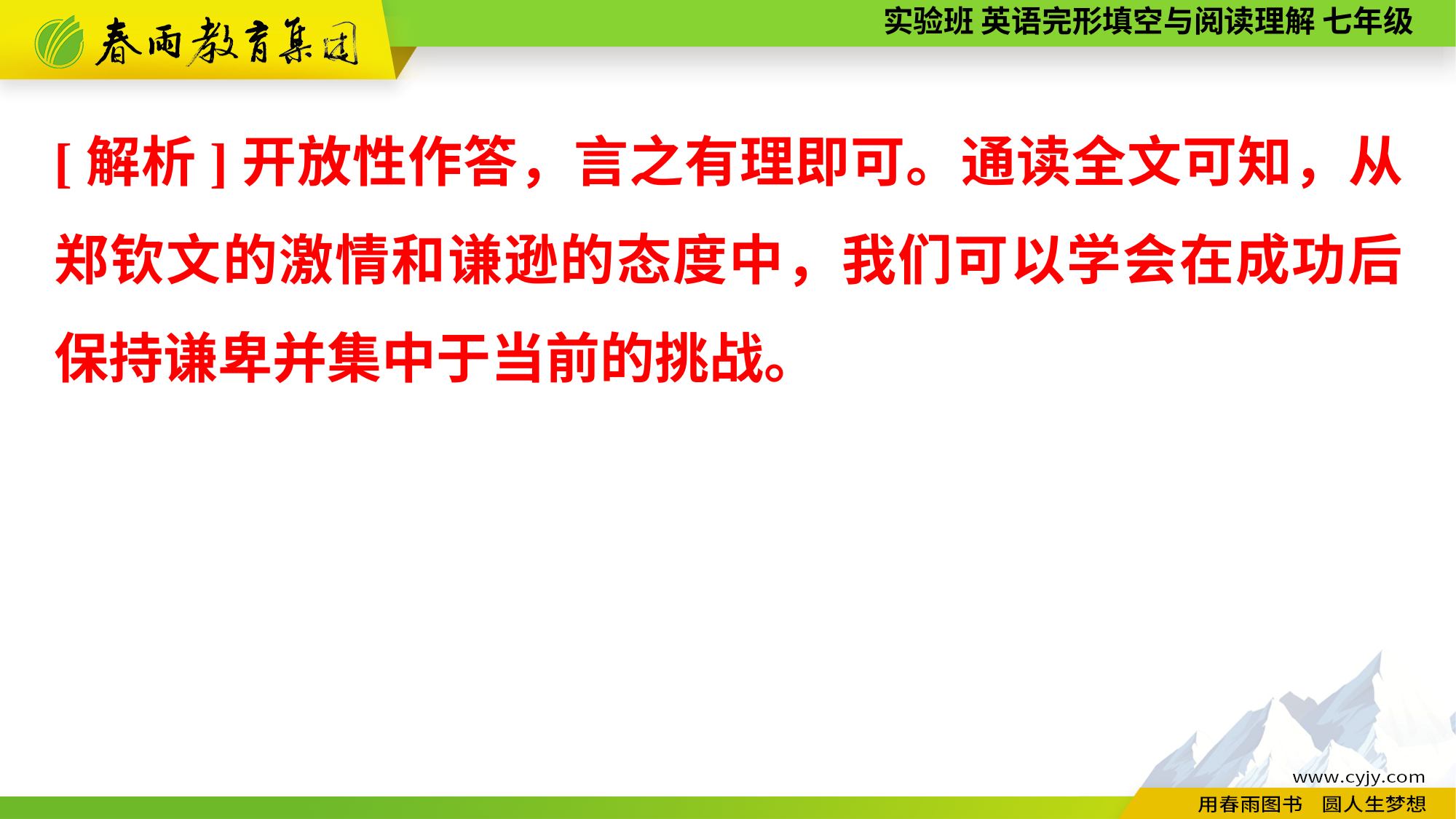

[解析]开放性作答，言之有理即可。通读全文可知，从郑钦文的激情和谦逊的态度中，我们可以学会在成功后保持谦卑并集中于当前的挑战。